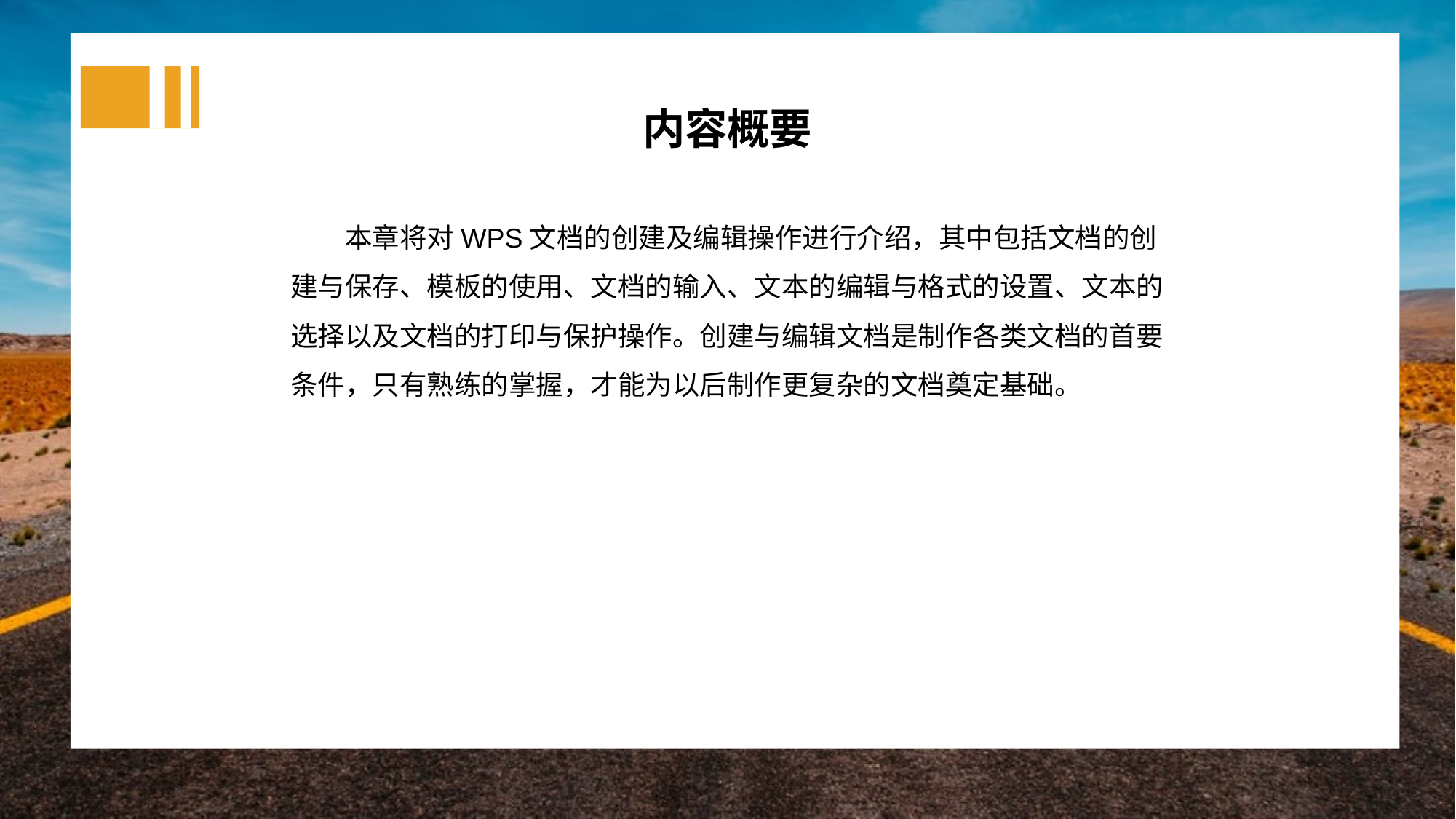

内容概要
本章将对WPS文档的创建及编辑操作进行介绍，其中包括文档的创建与保存、模板的使用、文档的输入、文本的编辑与格式的设置、文本的选择以及文档的打印与保护操作。创建与编辑文档是制作各类文档的首要条件，只有熟练的掌握，才能为以后制作更复杂的文档奠定基础。